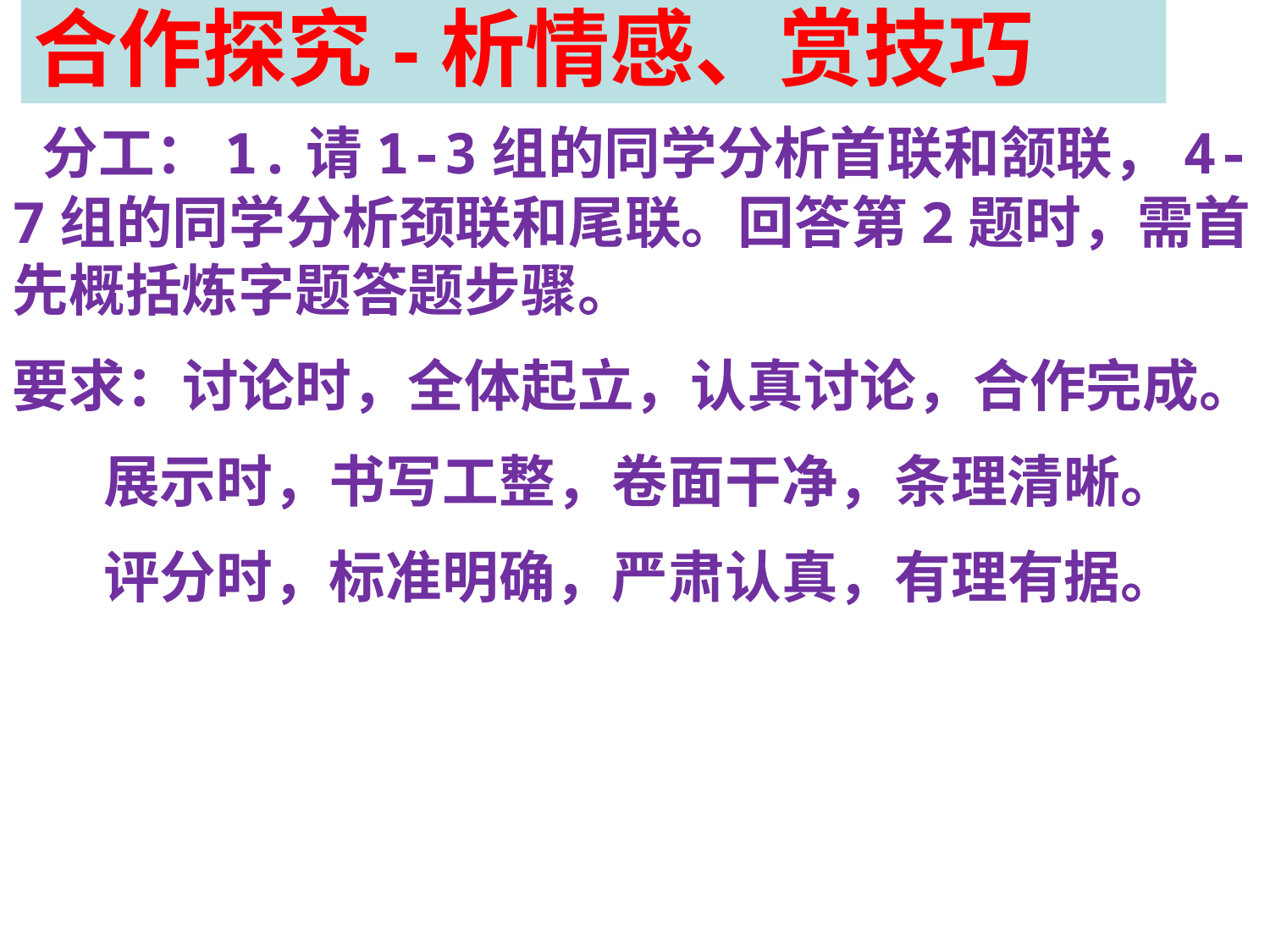

#
合作探究-析情感、赏技巧
 分工：1.请1-3组的同学分析首联和颔联，4-7组的同学分析颈联和尾联。回答第2题时，需首先概括炼字题答题步骤。
要求：讨论时，全体起立，认真讨论，合作完成。
      展示时，书写工整，卷面干净，条理清晰。
      评分时，标准明确，严肃认真，有理有据。